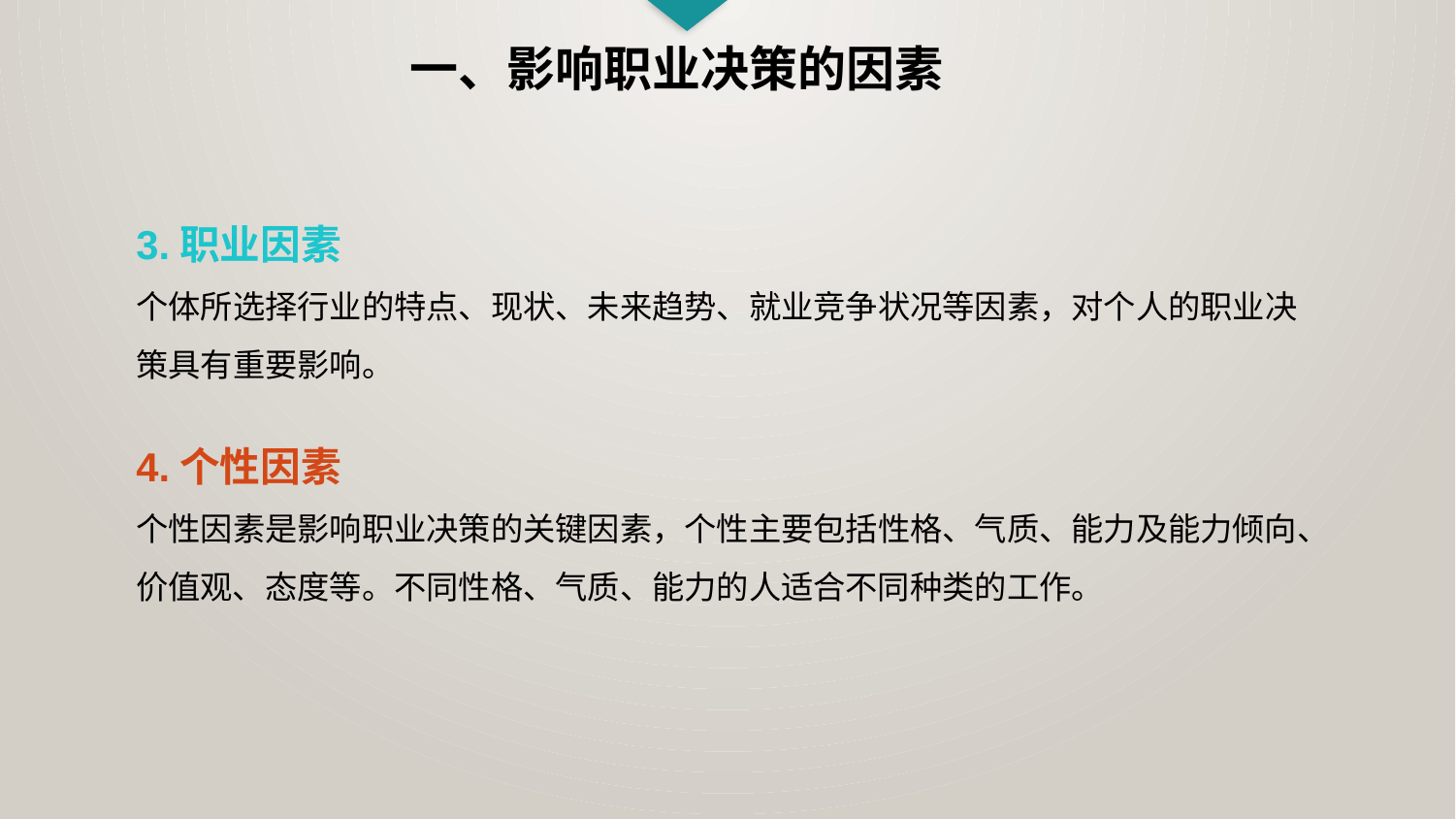

一、影响职业决策的因素
3.职业因素
个体所选择行业的特点、现状、未来趋势、就业竞争状况等因素，对个人的职业决策具有重要影响。
4.个性因素
个性因素是影响职业决策的关键因素，个性主要包括性格、气质、能力及能力倾向、价值观、态度等。不同性格、气质、能力的人适合不同种类的工作。
32